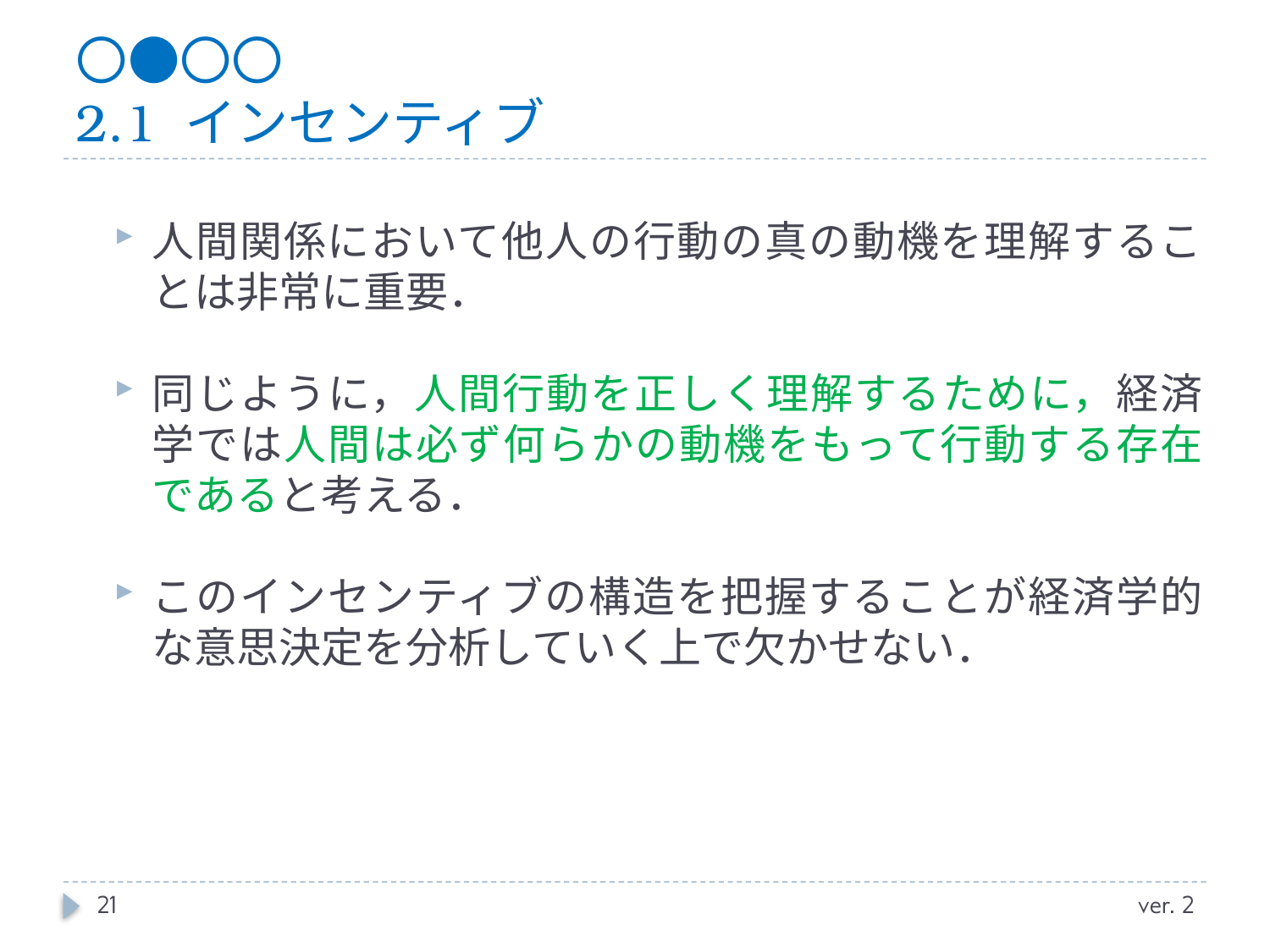

# 〇●〇〇 2.1 インセンティブ
人間関係において他人の行動の真の動機を理解することは非常に重要．

同じように，人間行動を正しく理解するために，経済学では人間は必ず何らかの動機をもって行動する存在であると考える．

このインセンティブの構造を把握することが経済学的な意思決定を分析していく上で欠かせない．

21
ver. 2